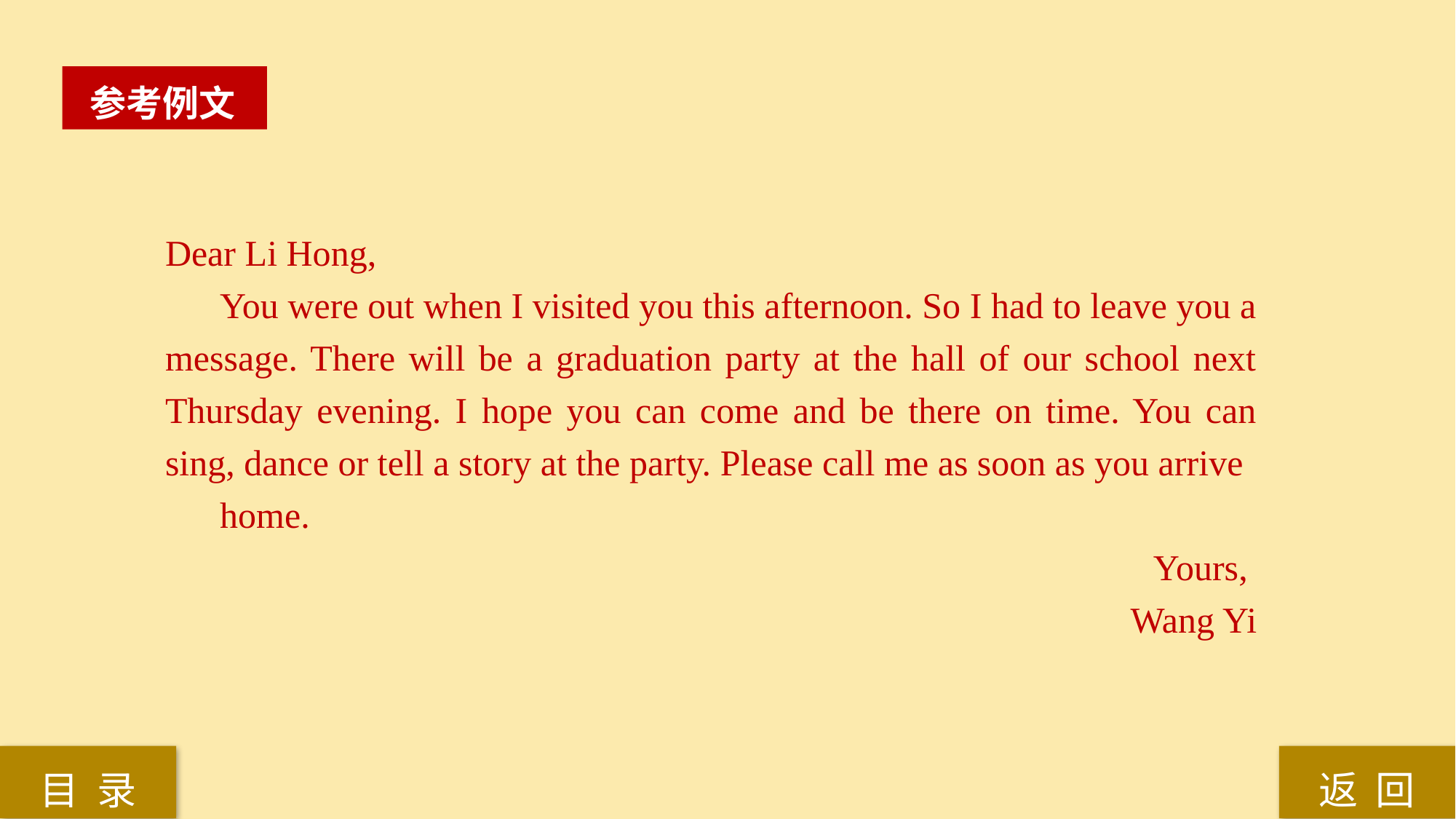

参考例文
Dear Li Hong,
You were out when I visited you this afternoon. So I had to leave you a message. There will be a graduation party at the hall of our school next Thursday evening. I hope you can come and be there on time. You can sing, dance or tell a story at the party. Please call me as soon as you arrive
home.
Yours,
Wang Yi
返  回